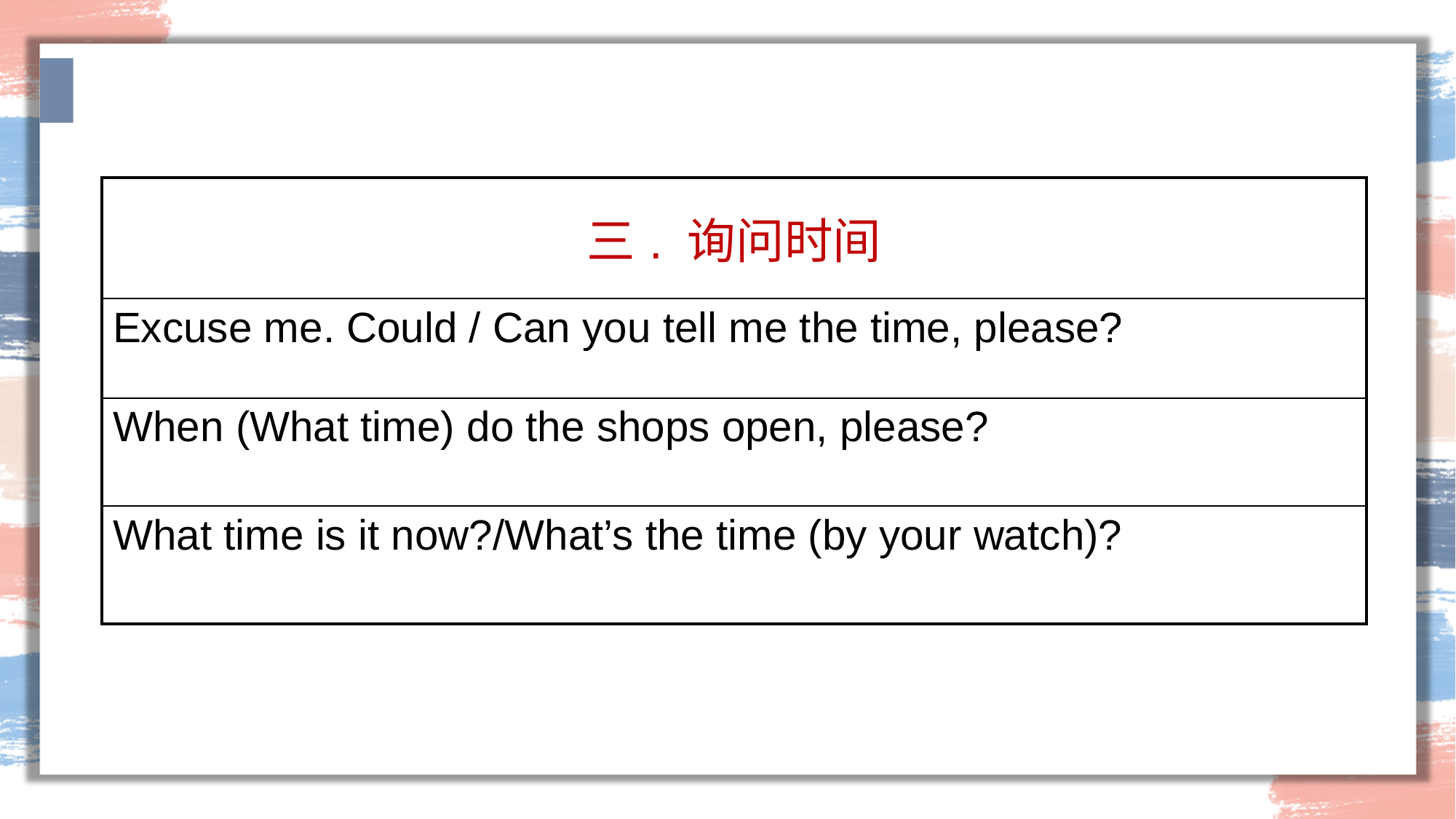

| 三. 询问时间 |
| --- |
| Excuse me. Could / Can you tell me the time, please? |
| When (What time) do the shops open, please? |
| What time is it now?/What’s the time (by your watch)? |